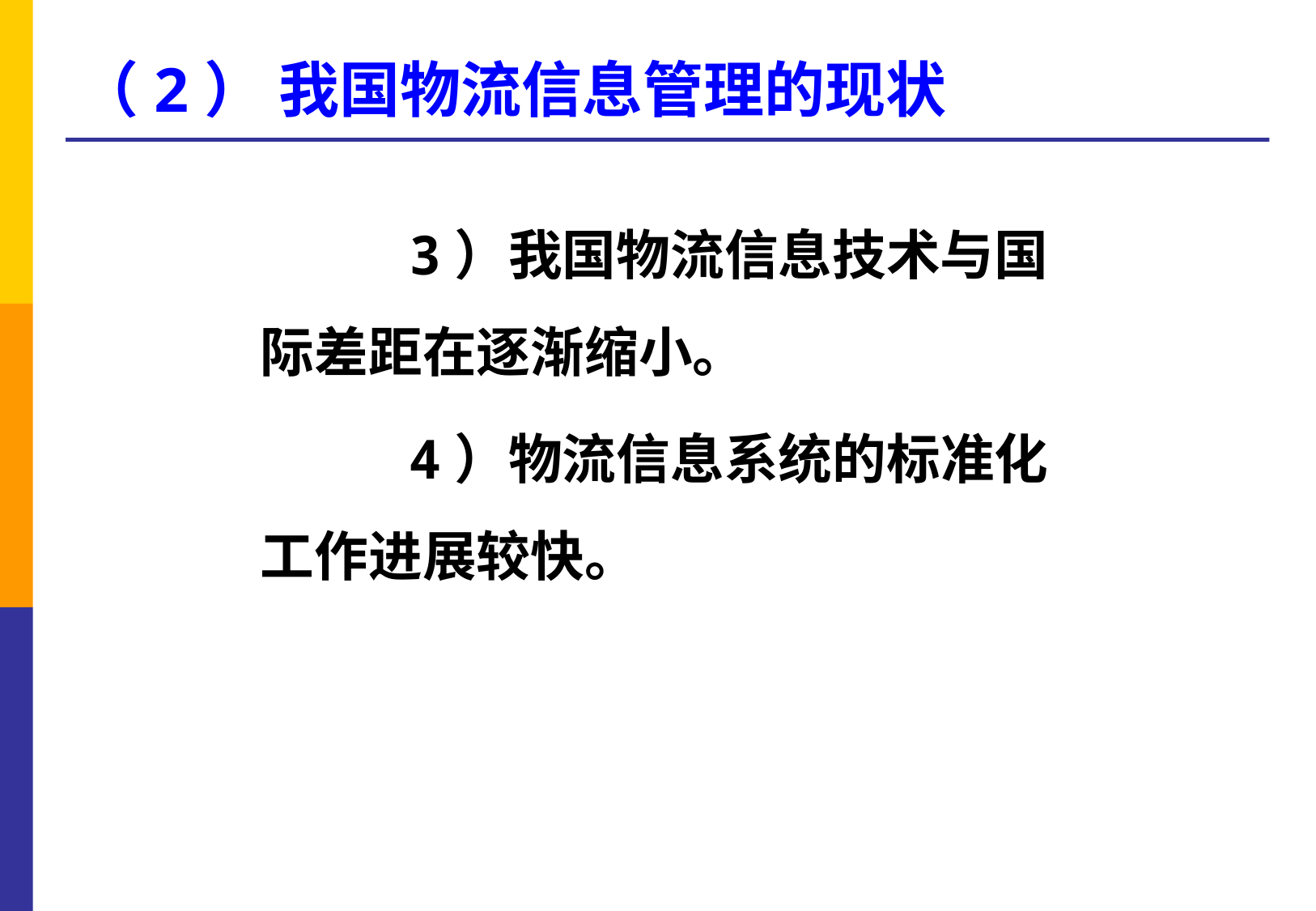

# （2） 我国物流信息管理的现状
      3）我国物流信息技术与国际差距在逐渐缩小。
      4）物流信息系统的标准化工作进展较快。